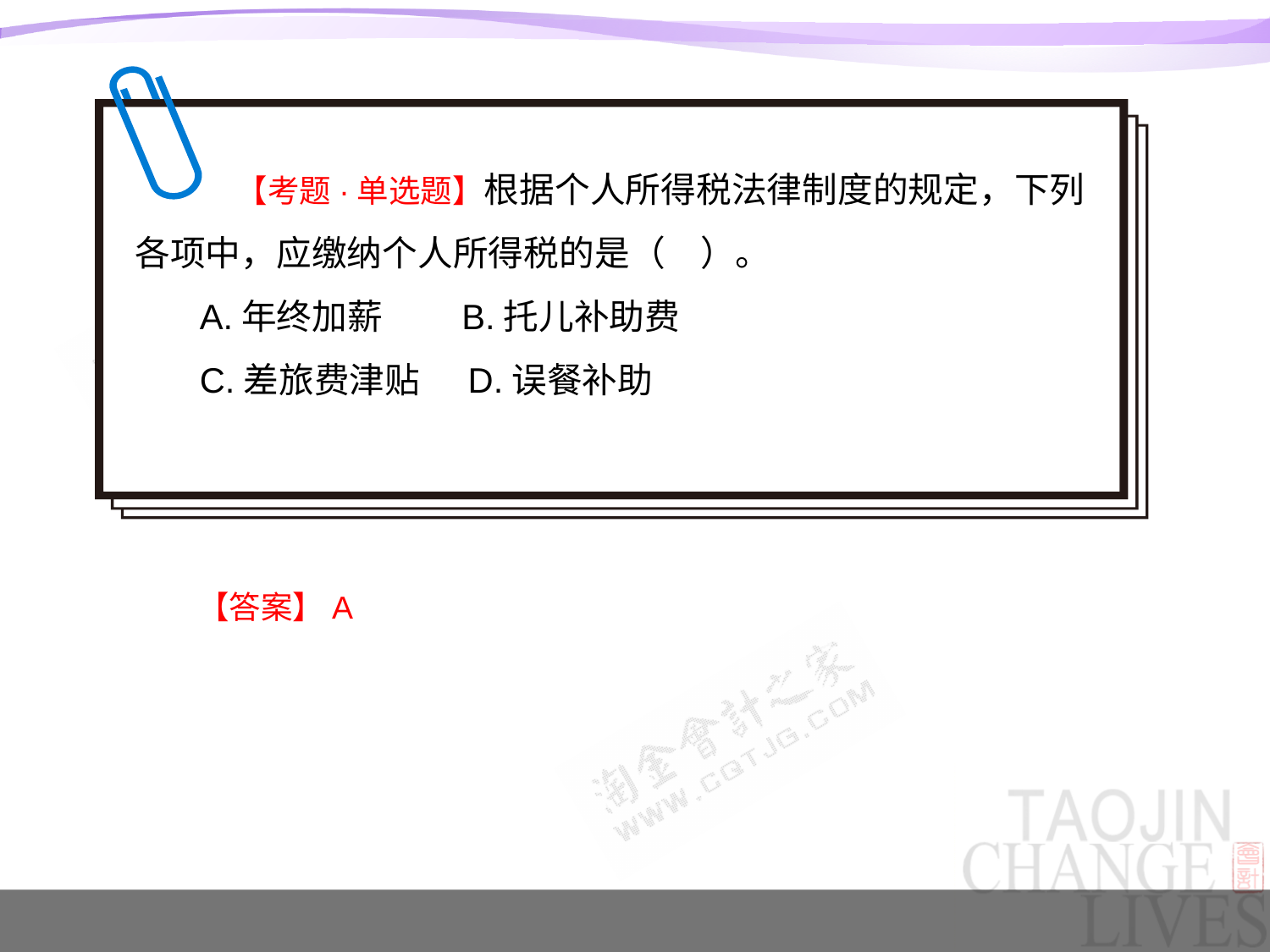

【考题·单选题】根据个人所得税法律制度的规定，下列各项中，应缴纳个人所得税的是（　）。
A.年终加薪         B.托儿补助费
C.差旅费津贴     D.误餐补助
【答案】A